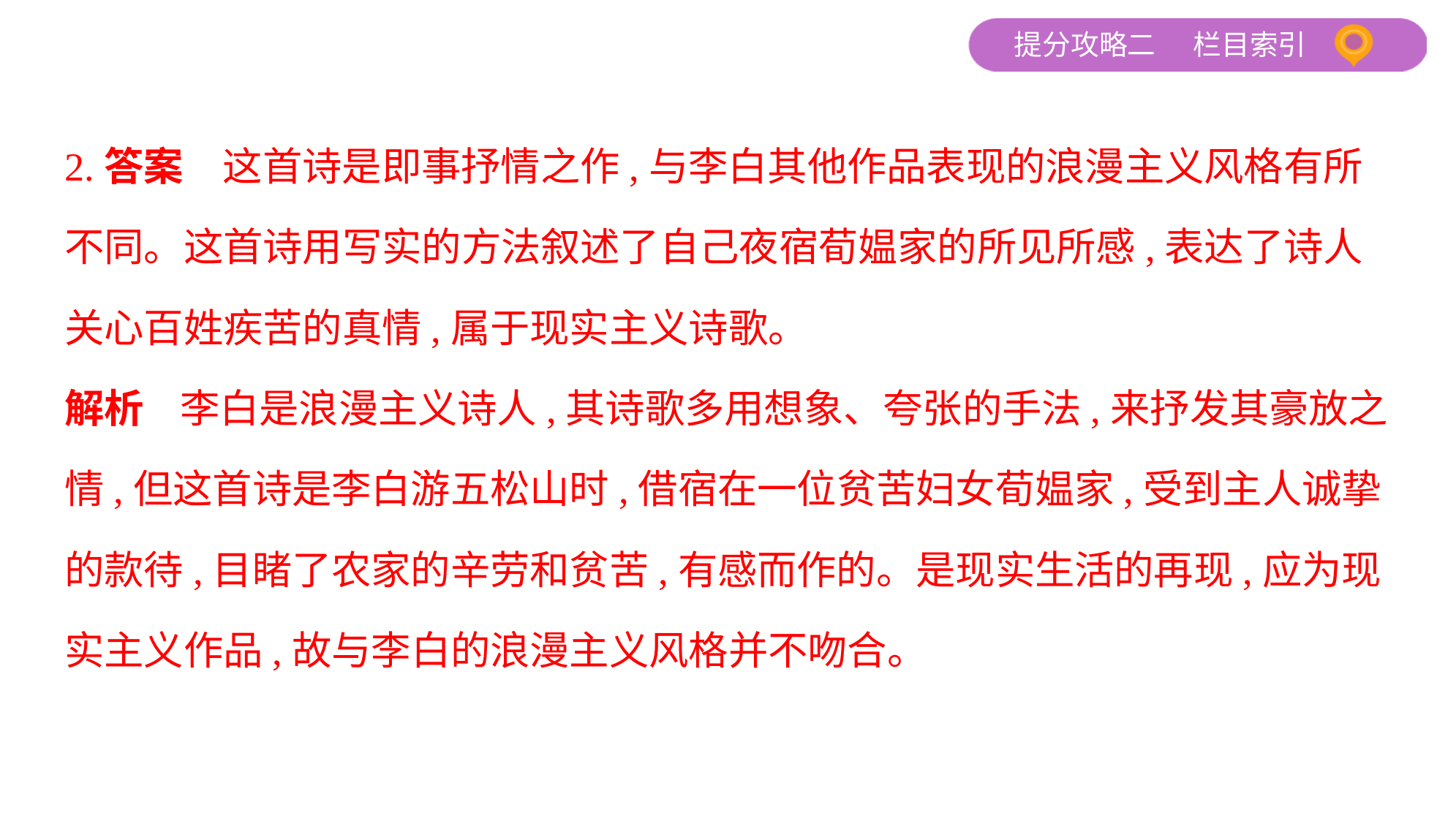

2.答案　这首诗是即事抒情之作,与李白其他作品表现的浪漫主义风格有所
不同。这首诗用写实的方法叙述了自己夜宿荀媪家的所见所感,表达了诗人
关心百姓疾苦的真情,属于现实主义诗歌。
解析    李白是浪漫主义诗人,其诗歌多用想象、夸张的手法,来抒发其豪放之
情,但这首诗是李白游五松山时,借宿在一位贫苦妇女荀媪家,受到主人诚挚
的款待,目睹了农家的辛劳和贫苦,有感而作的。是现实生活的再现,应为现
实主义作品,故与李白的浪漫主义风格并不吻合。